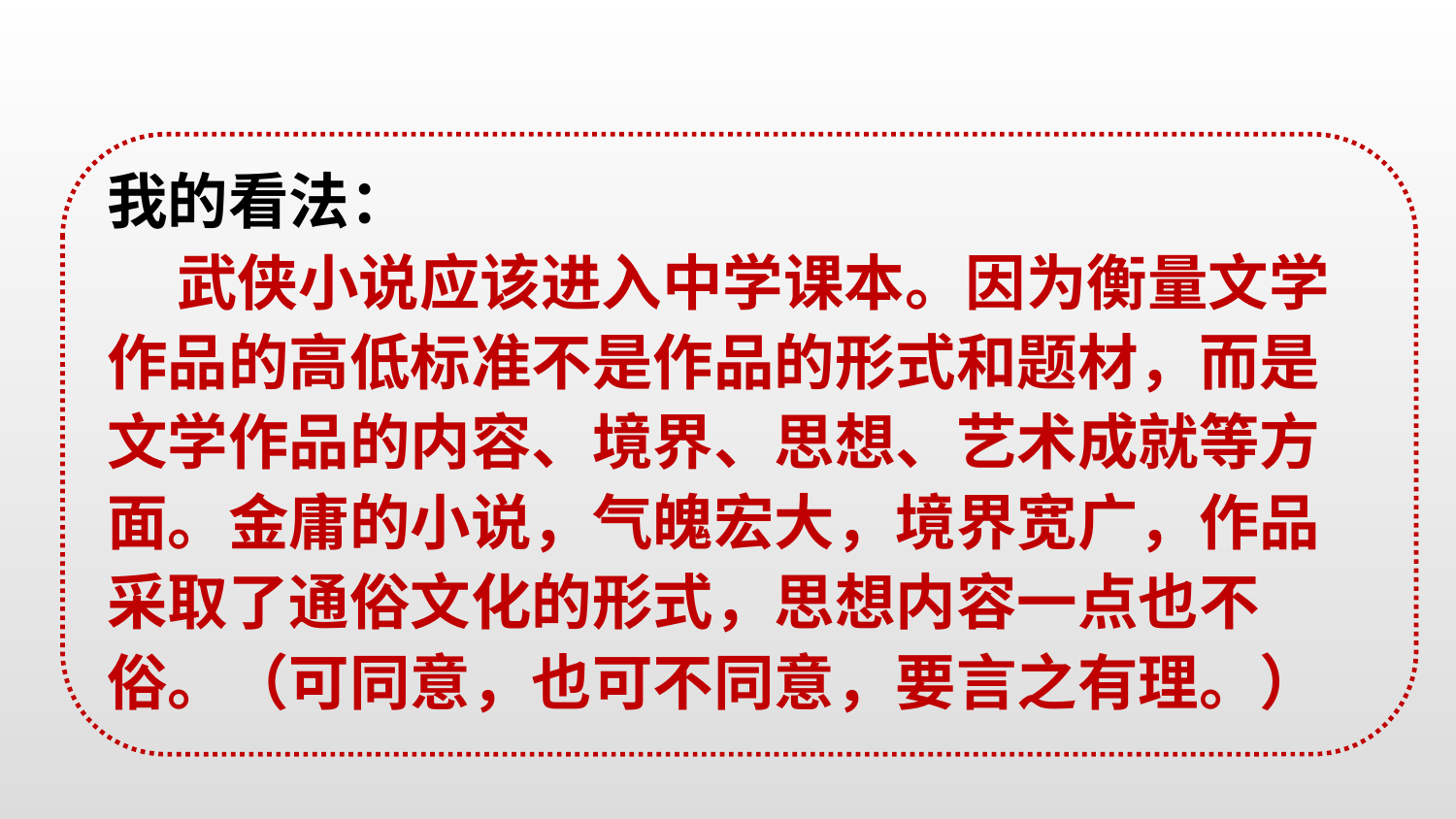

我的看法：
    武侠小说应该进入中学课本。因为衡量文学作品的高低标准不是作品的形式和题材，而是文学作品的内容、境界、思想、艺术成就等方面。金庸的小说，气魄宏大，境界宽广，作品采取了通俗文化的形式，思想内容一点也不俗。（可同意，也可不同意，要言之有理。）